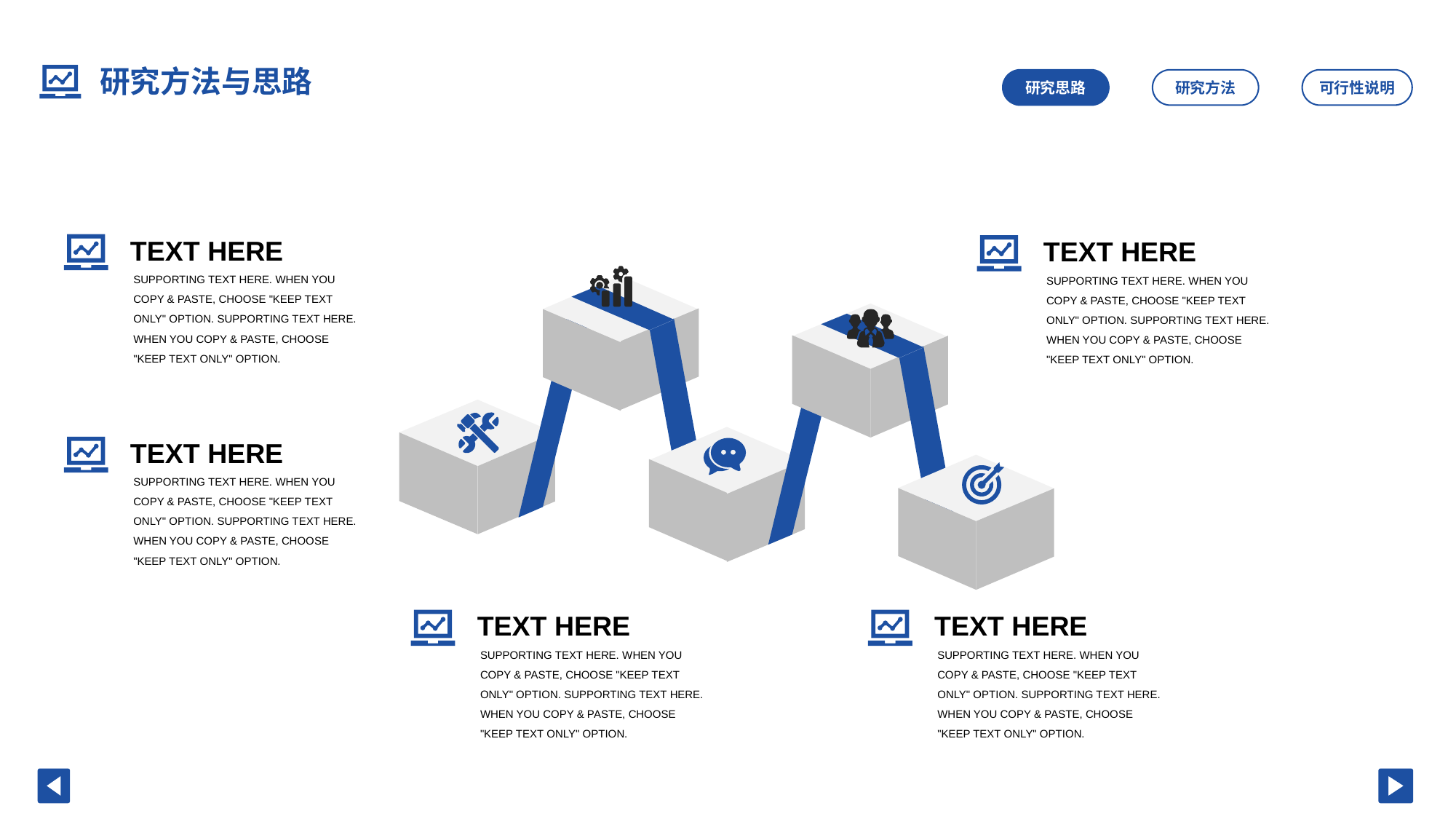

研究方法与思路

研究思路
研究方法
可行性说明
TEXT HERE
TEXT HERE

SUPPORTING TEXT HERE. WHEN YOU COPY & PASTE, CHOOSE "KEEP TEXT ONLY" OPTION. SUPPORTING TEXT HERE.
WHEN YOU COPY & PASTE, CHOOSE "KEEP TEXT ONLY" OPTION.

SUPPORTING TEXT HERE. WHEN YOU COPY & PASTE, CHOOSE "KEEP TEXT ONLY" OPTION. SUPPORTING TEXT HERE.
WHEN YOU COPY & PASTE, CHOOSE "KEEP TEXT ONLY" OPTION.

TEXT HERE

SUPPORTING TEXT HERE. WHEN YOU COPY & PASTE, CHOOSE "KEEP TEXT ONLY" OPTION. SUPPORTING TEXT HERE.
WHEN YOU COPY & PASTE, CHOOSE "KEEP TEXT ONLY" OPTION.

TEXT HERE
TEXT HERE

SUPPORTING TEXT HERE. WHEN YOU COPY & PASTE, CHOOSE "KEEP TEXT ONLY" OPTION. SUPPORTING TEXT HERE.
WHEN YOU COPY & PASTE, CHOOSE "KEEP TEXT ONLY" OPTION.

SUPPORTING TEXT HERE. WHEN YOU COPY & PASTE, CHOOSE "KEEP TEXT ONLY" OPTION. SUPPORTING TEXT HERE.
WHEN YOU COPY & PASTE, CHOOSE "KEEP TEXT ONLY" OPTION.